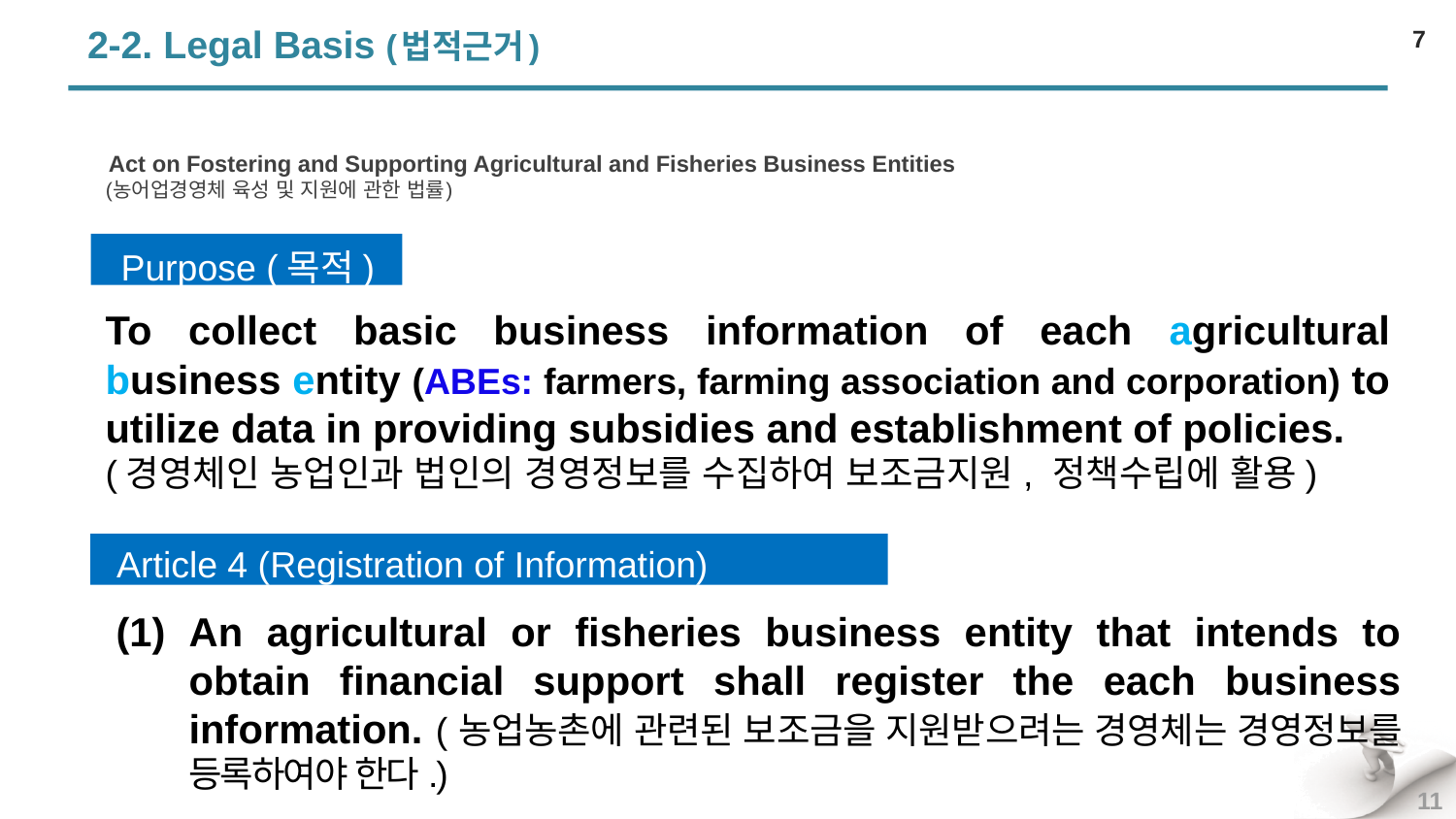

# 2-2. Legal Basis (법적근거)
7
 Act on Fostering and Supporting Agricultural and Fisheries Business Entities
(농어업경영체 육성 및 지원에 관한 법률)

Purpose (목적)
To collect basic business information of each agricultural business entity (ABEs: farmers, farming association and corporation) to utilize data in providing subsidies and establishment of policies.
(경영체인 농업인과 법인의 경영정보를 수집하여 보조금지원, 정책수립에 활용)

Article 4 (Registration of Information)
An agricultural or fisheries business entity that intends to obtain financial support shall register the each business information. (농업농촌에 관련된 보조금을 지원받으려는 경영체는 경영정보를 등록하여야 한다.)
11